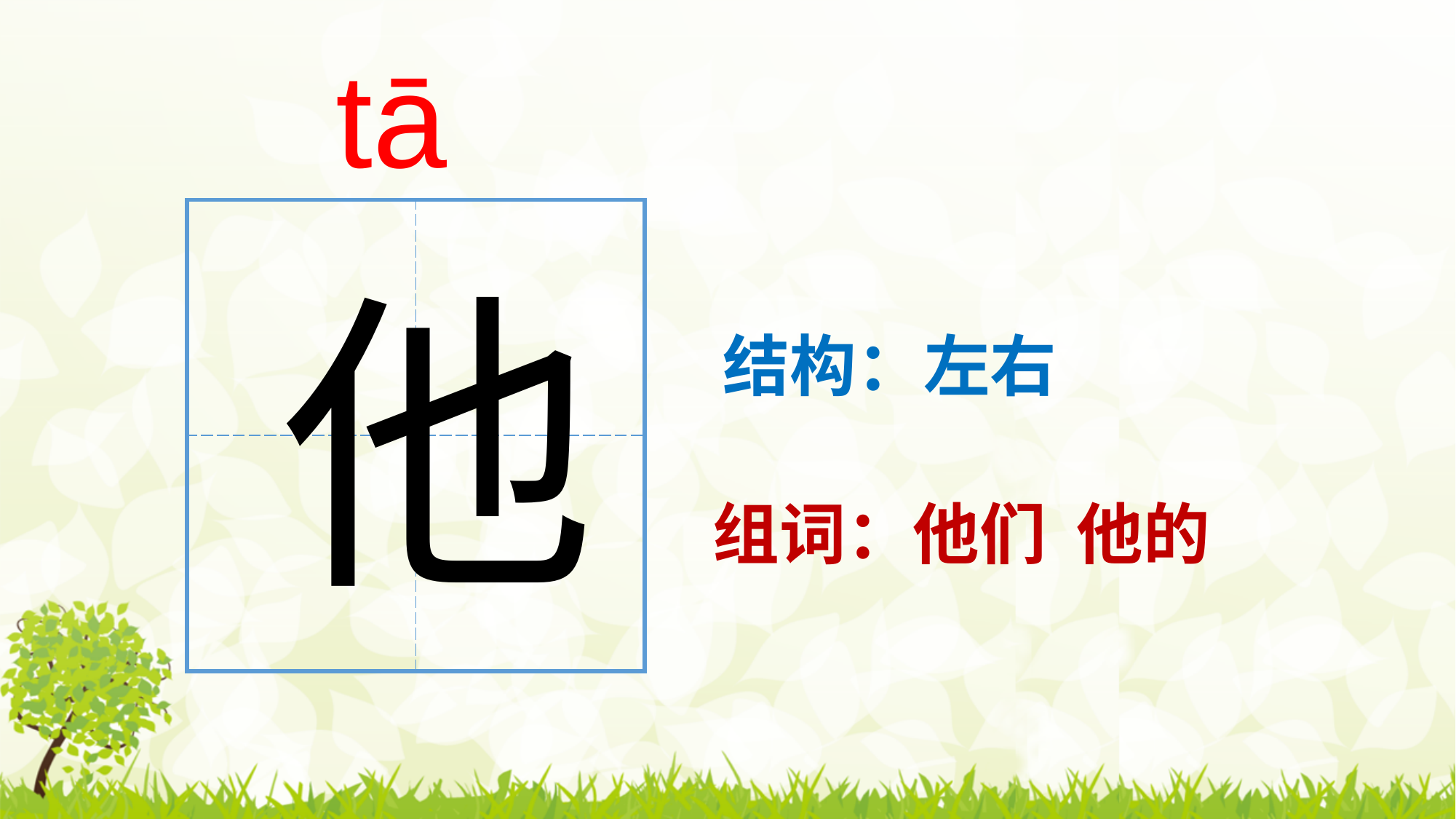

tā
|  |  |
| --- | --- |
|  |  |
他
结构：左右

组词：他们  他的